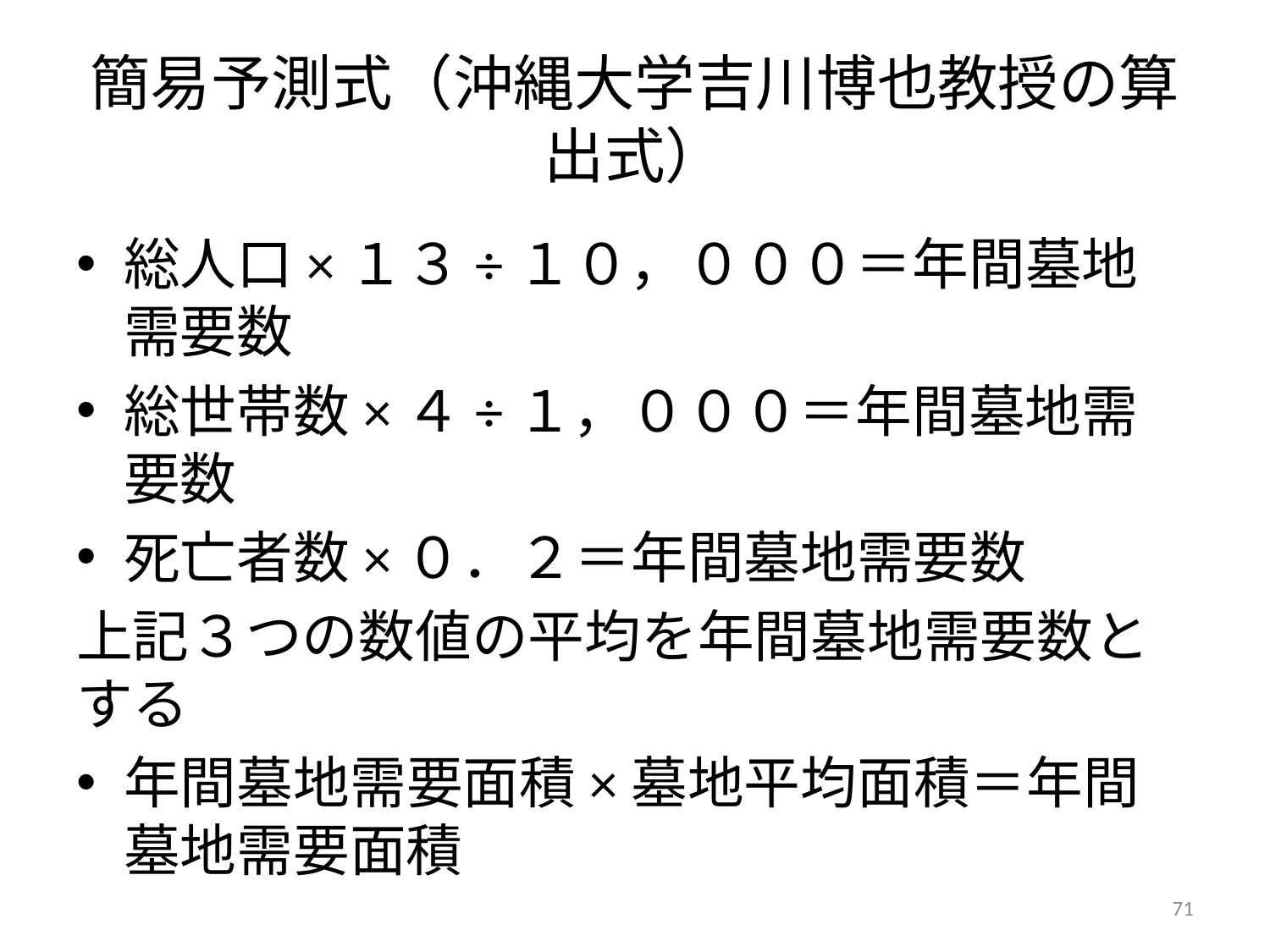

# 簡易予測式（沖縄大学吉川博也教授の算出式）
総人口×１３÷１０，０００＝年間墓地需要数
総世帯数×４÷１，０００＝年間墓地需要数
死亡者数×０．２＝年間墓地需要数
上記３つの数値の平均を年間墓地需要数とする
年間墓地需要面積×墓地平均面積＝年間墓地需要面積
71